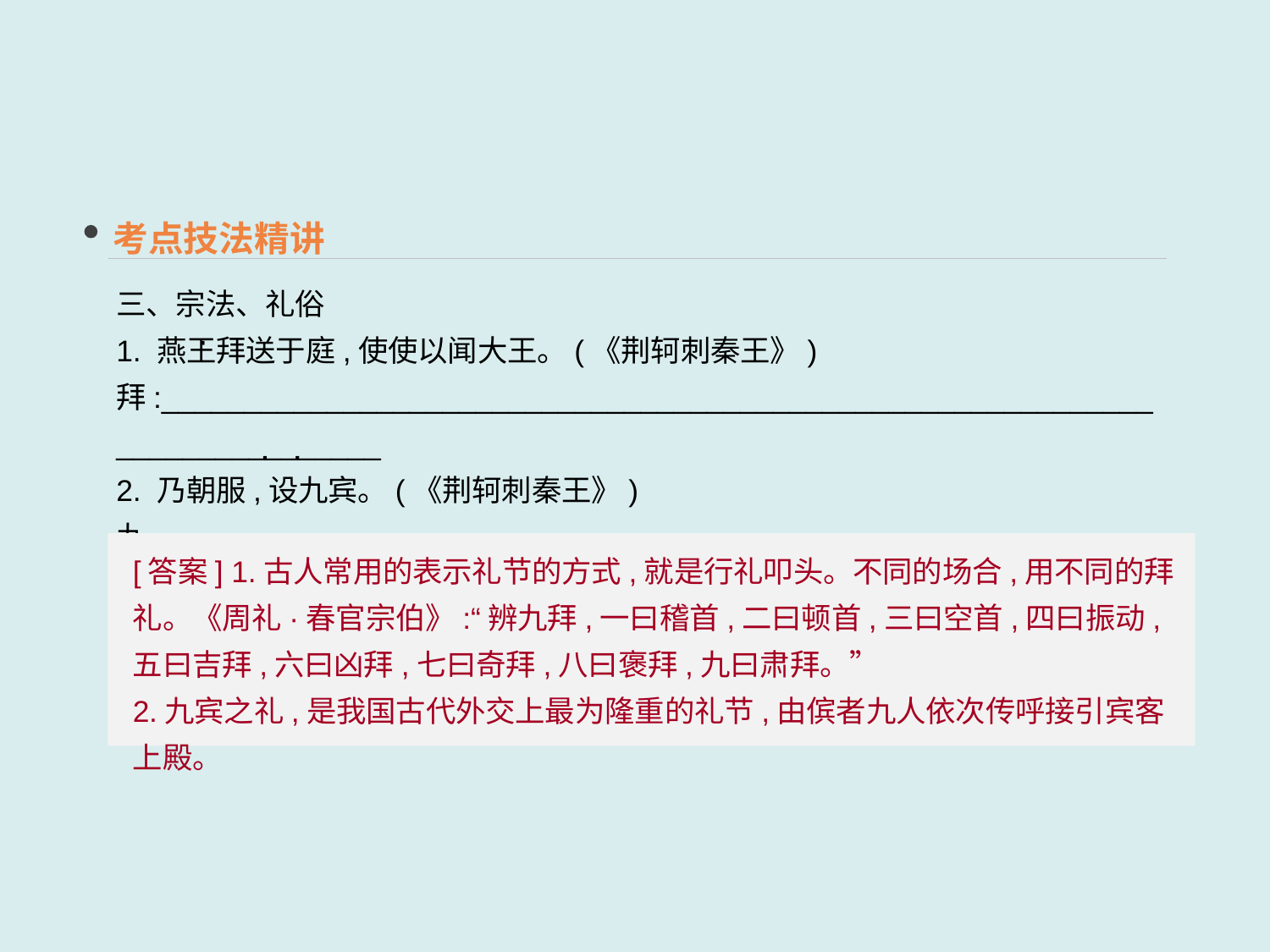

考点技法精讲

三、宗法、礼俗
1. 燕王拜送于庭,使使以闻大王。(《荆轲刺秦王》)
拜:____________________________________________________________________________
2. 乃朝服,设九宾。(《荆轲刺秦王》)
九宾:__________________________________________________________________________

 ·
 ·  ·

[答案] 1.古人常用的表示礼节的方式,就是行礼叩头。不同的场合,用不同的拜礼。《周礼·春官宗伯》:“辨九拜,一曰稽首,二曰顿首,三曰空首,四曰振动,五曰吉拜,六曰凶拜,七曰奇拜,八曰褒拜,九曰肃拜。”
2.九宾之礼,是我国古代外交上最为隆重的礼节,由傧者九人依次传呼接引宾客上殿。